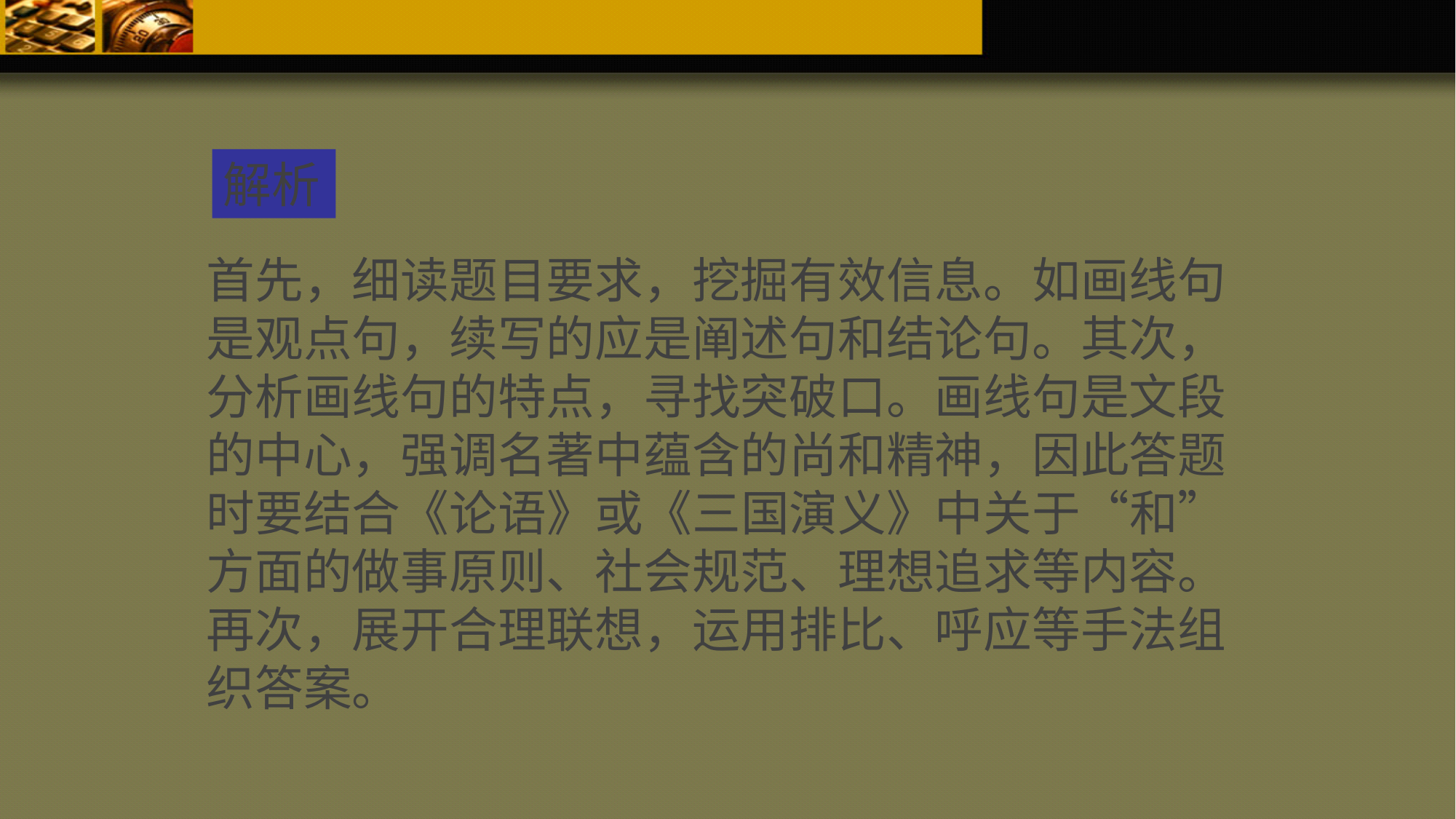

解析
首先，细读题目要求，挖掘有效信息。如画线句是观点句，续写的应是阐述句和结论句。其次，
分析画线句的特点，寻找突破口。画线句是文段的中心，强调名著中蕴含的尚和精神，因此答题时要结合《论语》或《三国演义》中关于“和”方面的做事原则、社会规范、理想追求等内容。再次，展开合理联想，运用排比、呼应等手法组织答案。